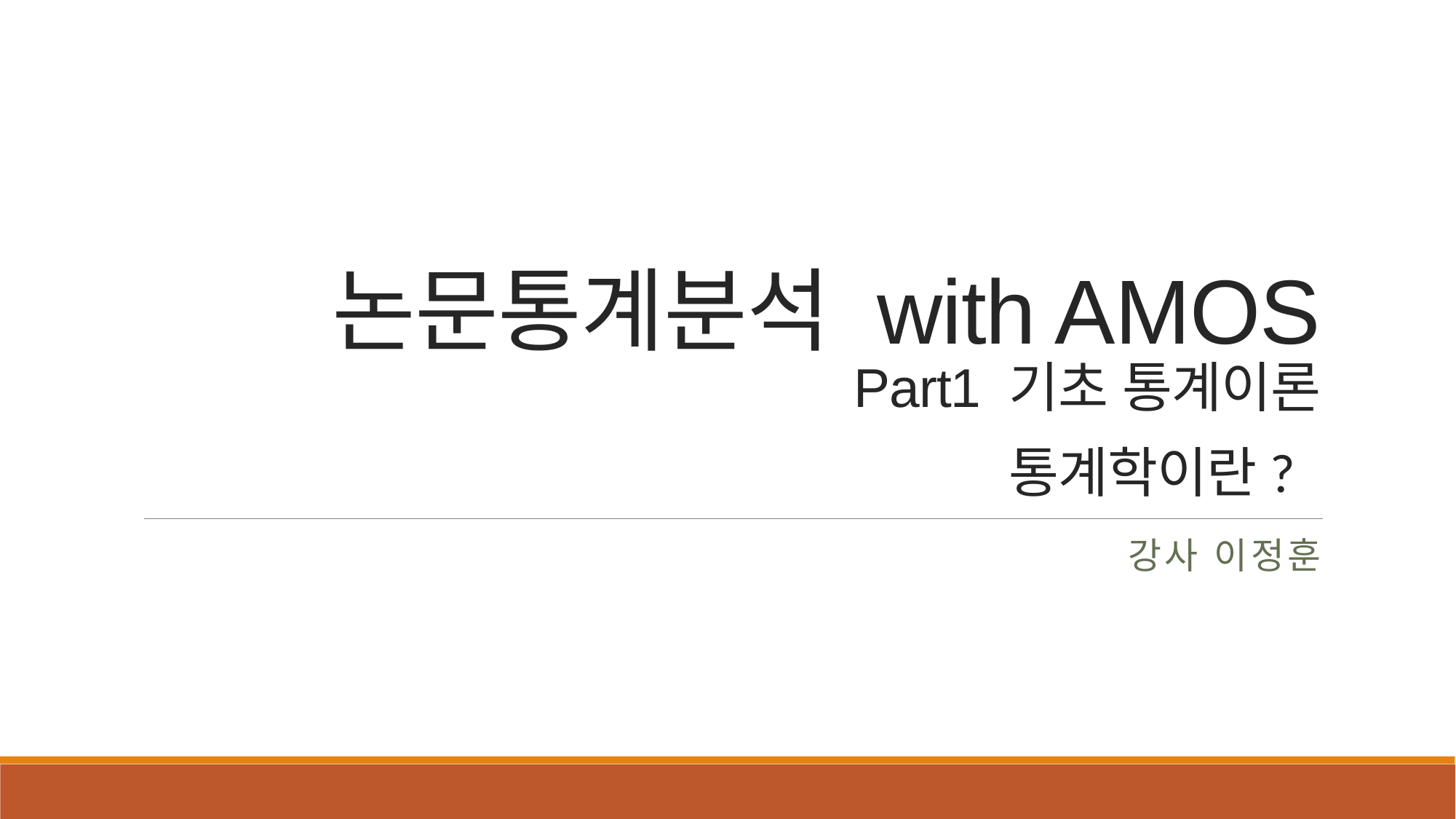

# 논문통계분석 with AMOS Part1 기초 통계이론 통계학이란?
강사 이정훈